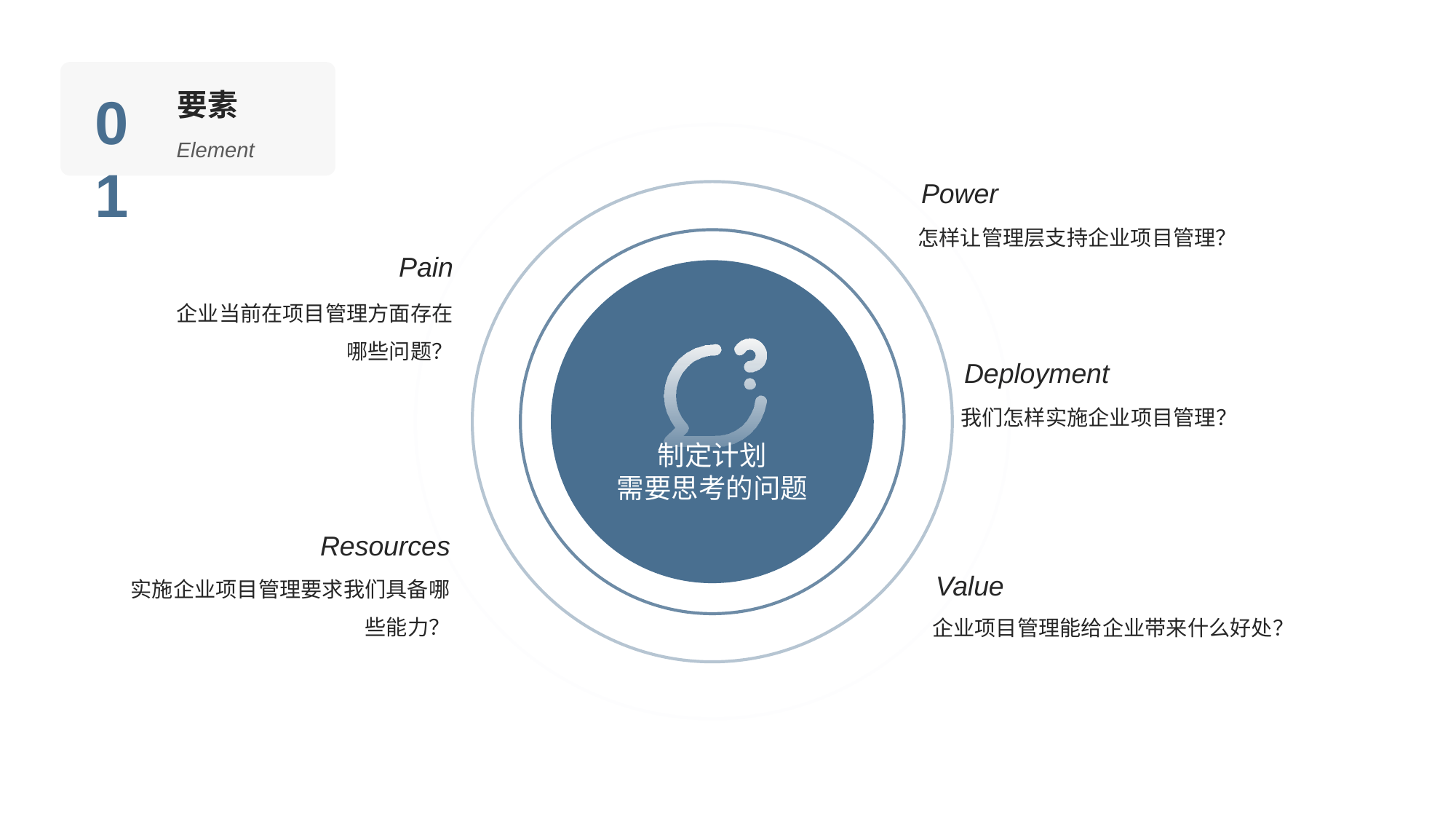

01
要素
Element

制定计划
需要思考的问题

Power
怎样让管理层支持企业项目管理？
Pain
企业当前在项目管理方面存在哪些问题？
Deployment
我们怎样实施企业项目管理？
Resources
实施企业项目管理要求我们具备哪些能力？
Value
企业项目管理能给企业带来什么好处？